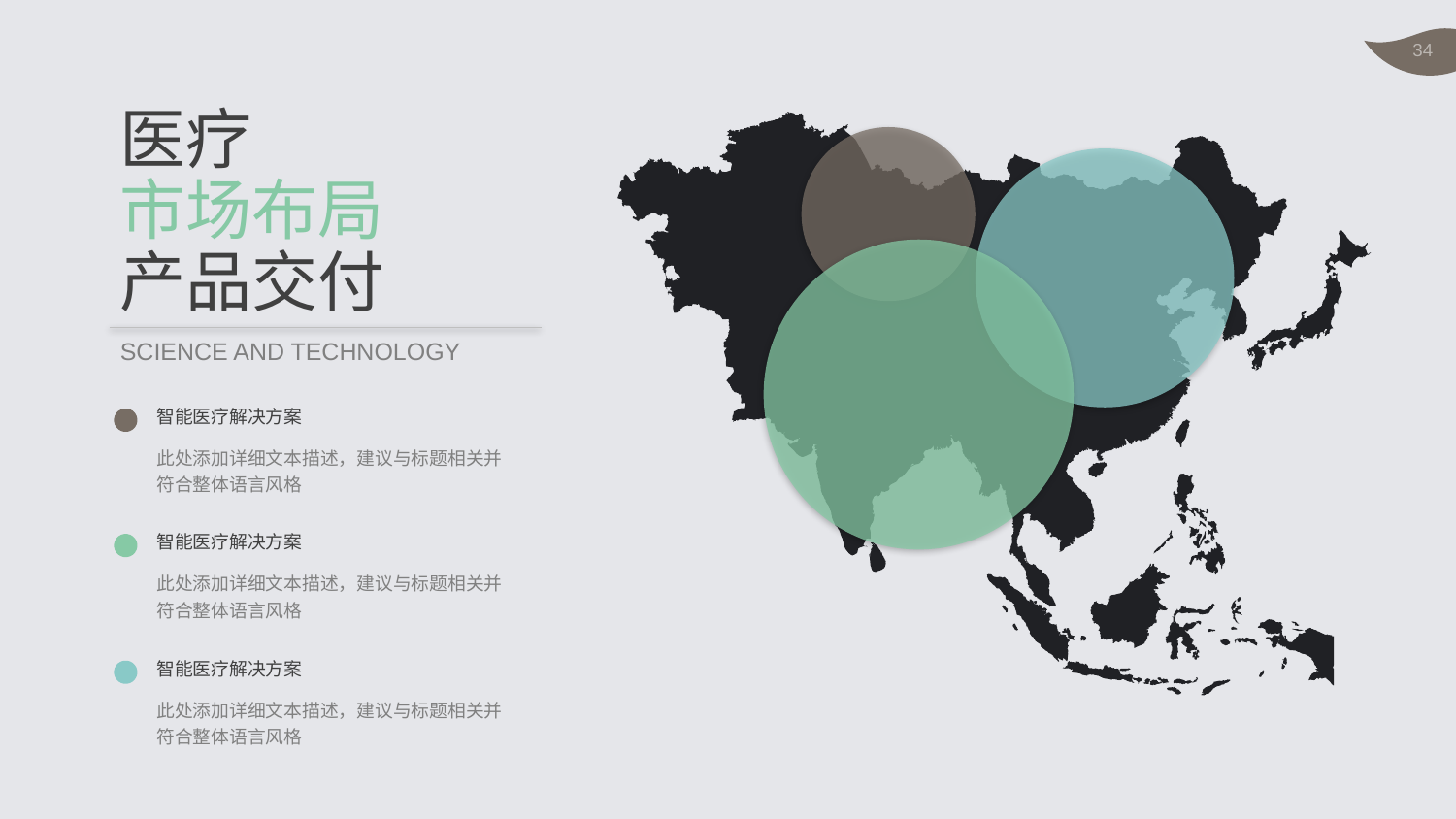

# 医疗 市场布局 产品交付

SCIENCE AND TECHNOLOGY
智能医疗解决方案

此处添加详细文本描述，建议与标题相关并符合整体语言风格
智能医疗解决方案

此处添加详细文本描述，建议与标题相关并符合整体语言风格
智能医疗解决方案

此处添加详细文本描述，建议与标题相关并符合整体语言风格